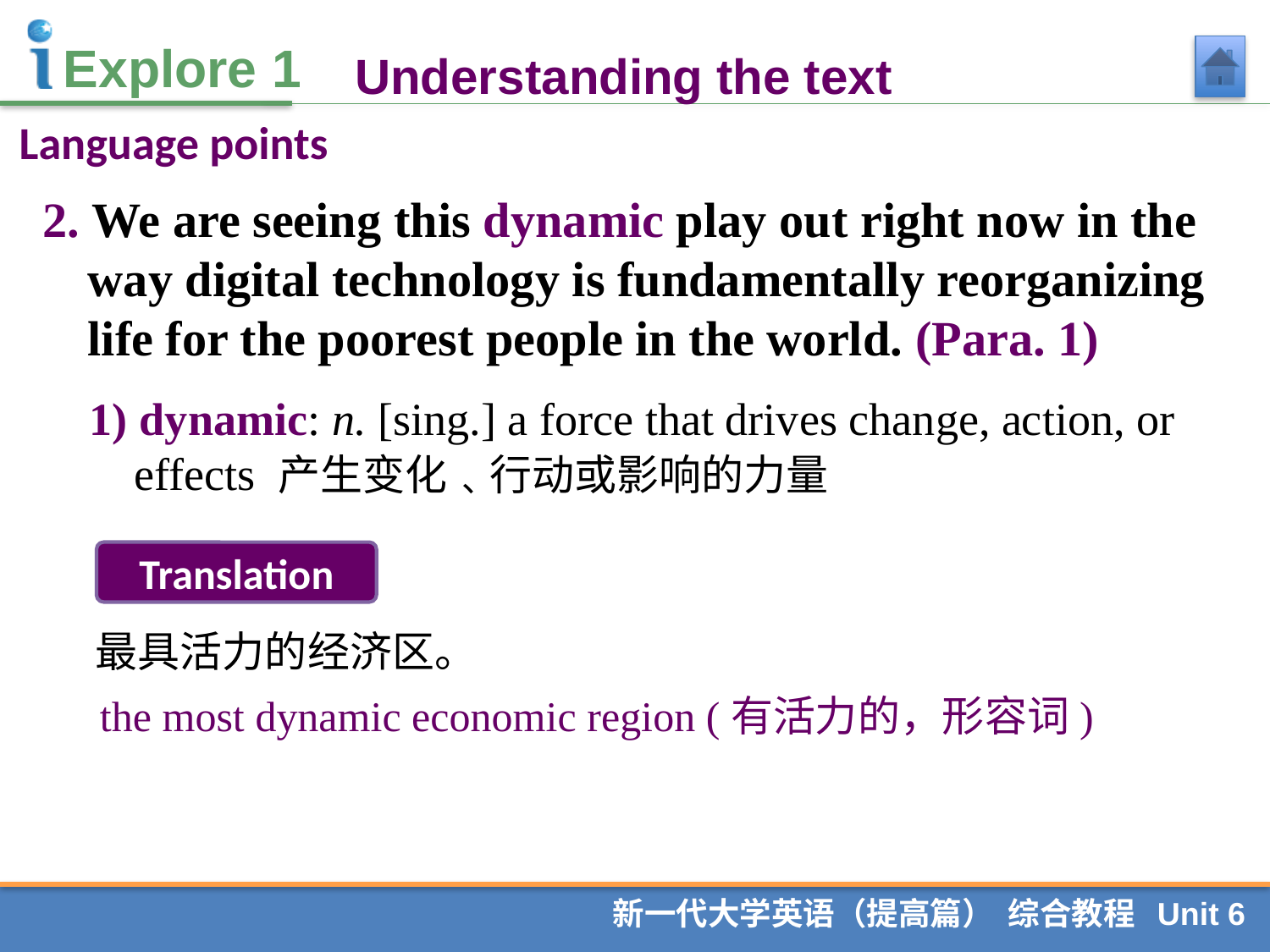

Understanding the text
Language points
2. We are seeing this dynamic play out right now in the way digital technology is fundamentally reorganizing life for the poorest people in the world. (Para. 1)
1) dynamic: n. [sing.] a force that drives change, action, or effects 产生变化﹑行动或影响的力量
Translation
最具活力的经济区。
the most dynamic economic region (有活力的，形容词)